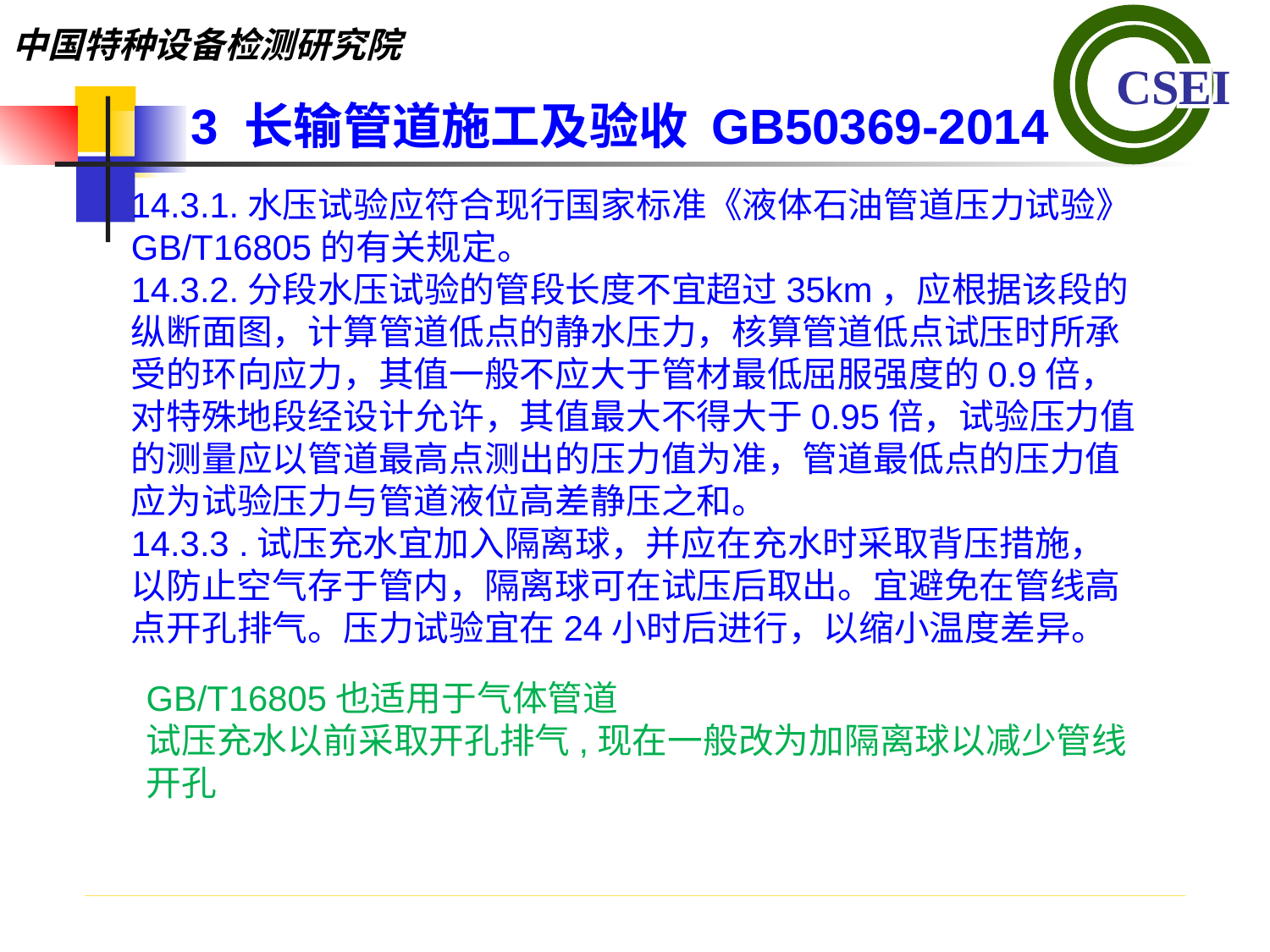

3 长输管道施工及验收 GB50369-2014
14.3.1.水压试验应符合现行国家标准《液体石油管道压力试验》GB/T16805的有关规定。
14.3.2.分段水压试验的管段长度不宜超过35km，应根据该段的纵断面图，计算管道低点的静水压力，核算管道低点试压时所承受的环向应力，其值一般不应大于管材最低屈服强度的0.9倍，对特殊地段经设计允许，其值最大不得大于0.95倍，试验压力值的测量应以管道最高点测出的压力值为准，管道最低点的压力值应为试验压力与管道液位高差静压之和。
14.3.3 .试压充水宜加入隔离球，并应在充水时采取背压措施，以防止空气存于管内，隔离球可在试压后取出。宜避免在管线高点开孔排气。压力试验宜在24小时后进行，以缩小温度差异。
GB/T16805也适用于气体管道
试压充水以前采取开孔排气,现在一般改为加隔离球以减少管线开孔